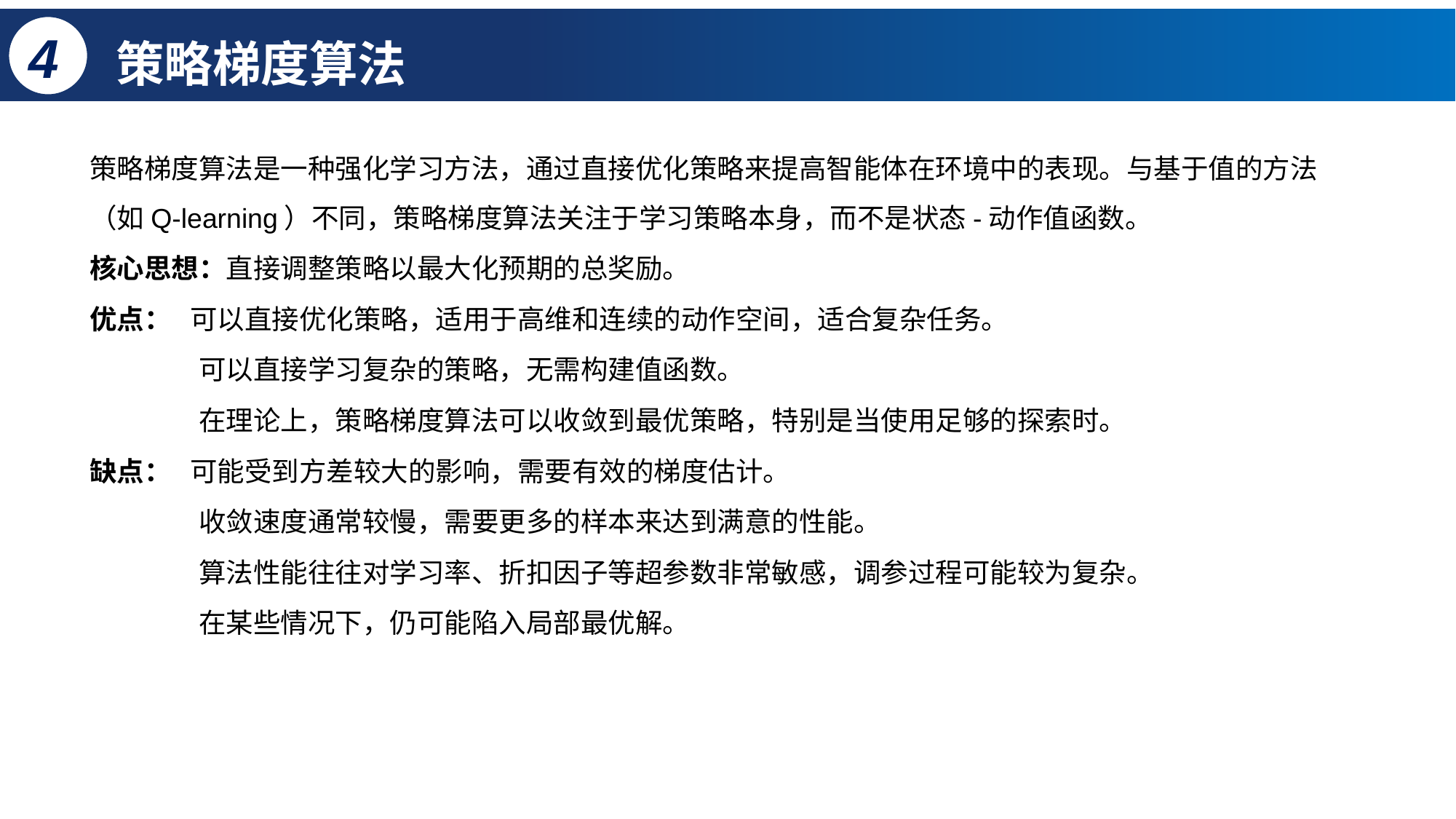

4
# 策略梯度算法
策略梯度算法是一种强化学习方法，通过直接优化策略来提高智能体在环境中的表现。与基于值的方法（如Q-learning）不同，策略梯度算法关注于学习策略本身，而不是状态-动作值函数。
核心思想：直接调整策略以最大化预期的总奖励。
优点：   可以直接优化策略，适用于高维和连续的动作空间，适合复杂任务。
	可以直接学习复杂的策略，无需构建值函数。
	在理论上，策略梯度算法可以收敛到最优策略，特别是当使用足够的探索时。
缺点：   可能受到方差较大的影响，需要有效的梯度估计。
	收敛速度通常较慢，需要更多的样本来达到满意的性能。
	算法性能往往对学习率、折扣因子等超参数非常敏感，调参过程可能较为复杂。
	在某些情况下，仍可能陷入局部最优解。